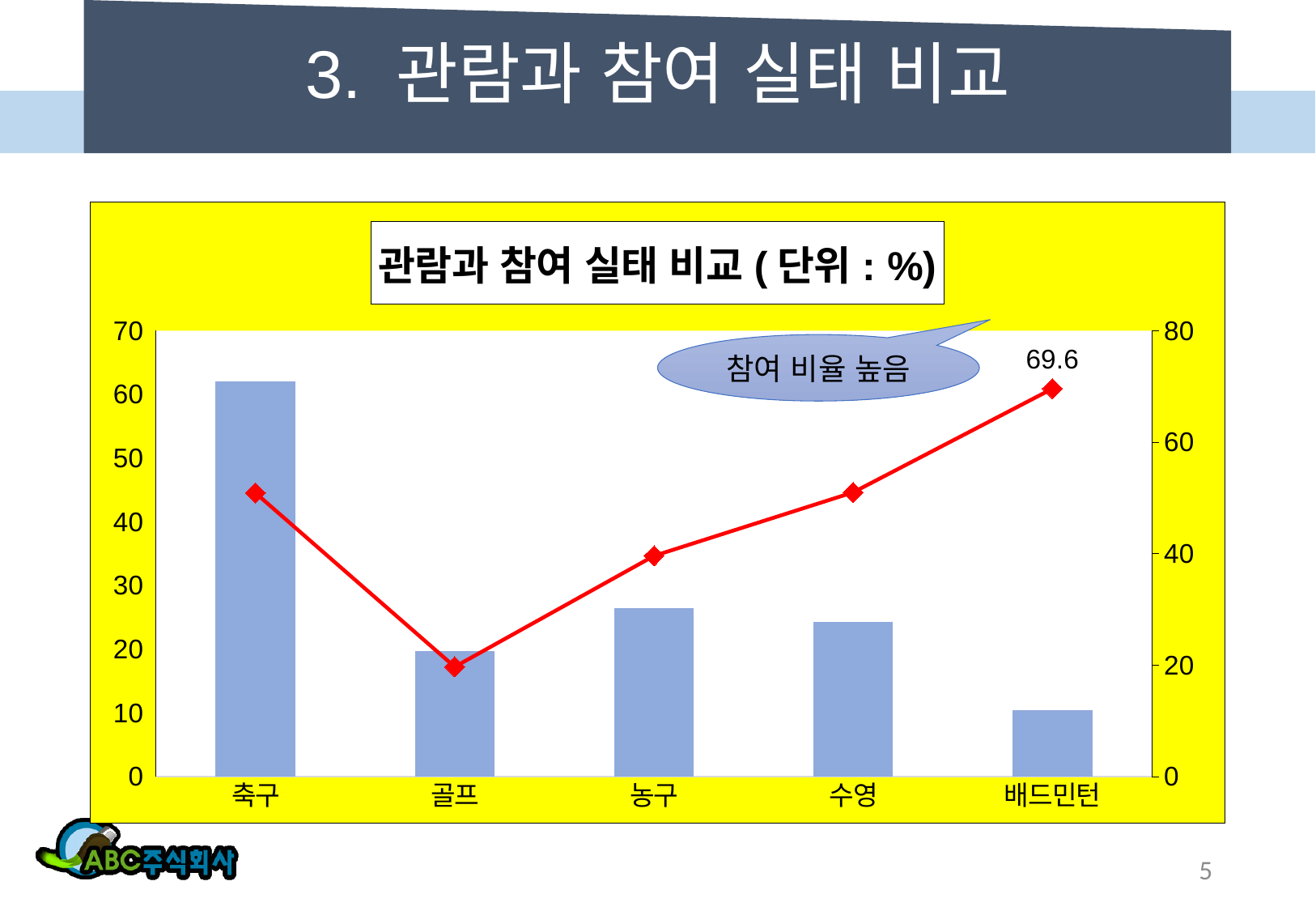

# 3. 관람과 참여 실태 비교

### Chart: 관람과 참여 실태 비교(단위: %)

| Category | 보는 운동 | 직접 해본 운동 |
|---|---|---|
| 축구 | 62.1 | 50.9 |
| 골프 | 19.7 | 19.7 |
| 농구 | 26.4 | 39.6 |
| 수영 | 24.3 | 51.0 |
| 배드민턴 | 10.4 | 69.6 |
참여 비율 높음
5